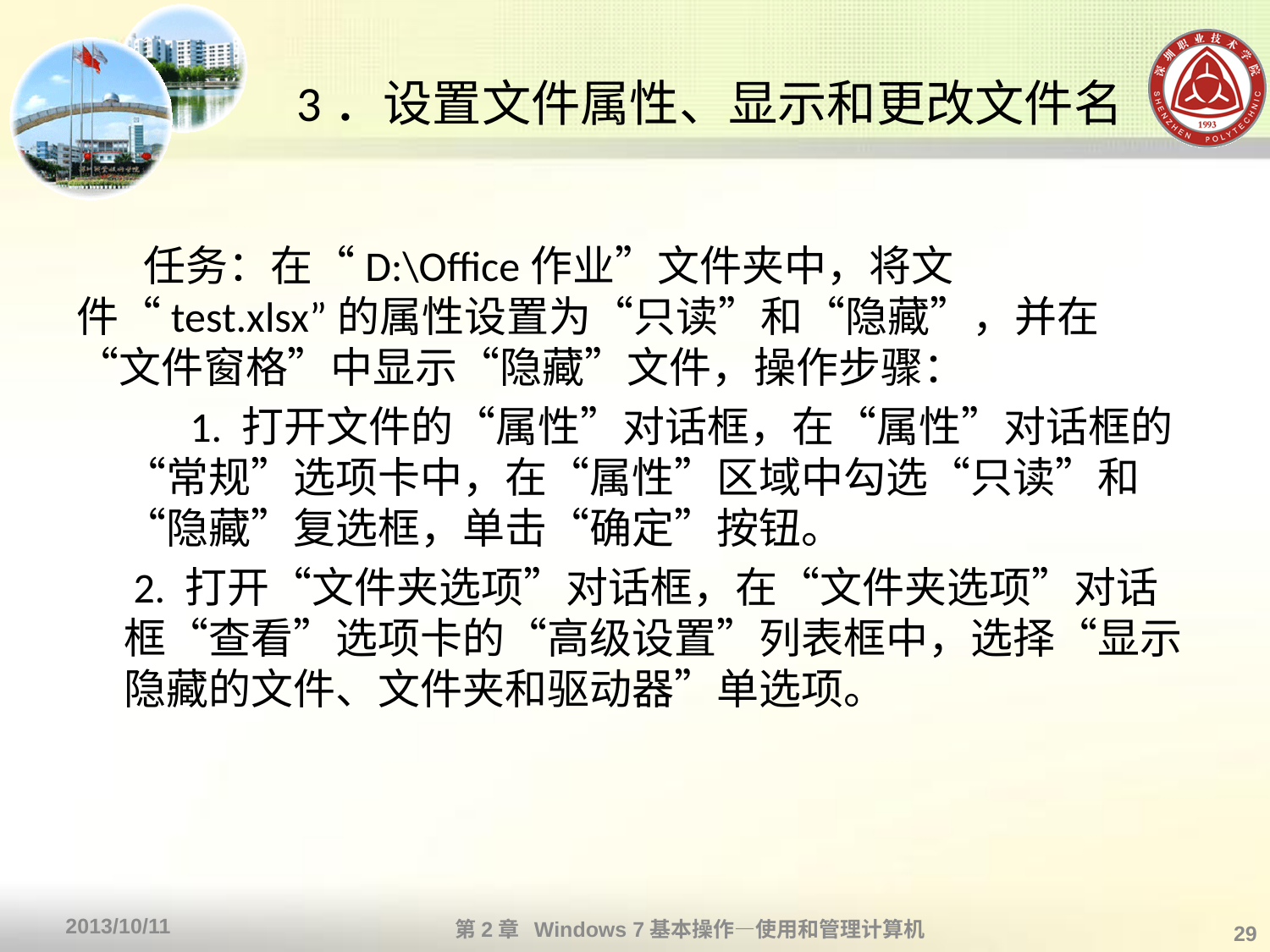

# 3．设置文件属性、显示和更改文件名
      任务：在“D:\Office作业”文件夹中，将文件“test.xlsx”的属性设置为“只读”和“隐藏”，并在“文件窗格”中显示“隐藏”文件，操作步骤：
　 　 1. 打开文件的“属性”对话框，在“属性”对话框的“常规”选项卡中，在“属性”区域中勾选“只读”和“隐藏”复选框，单击“确定”按钮。
      2. 打开“文件夹选项”对话框，在“文件夹选项”对话框“查看”选项卡的“高级设置”列表框中，选择“显示隐藏的文件、文件夹和驱动器”单选项。

第2章  Windows 7基本操作—使用和管理计算机
2013/10/11
29